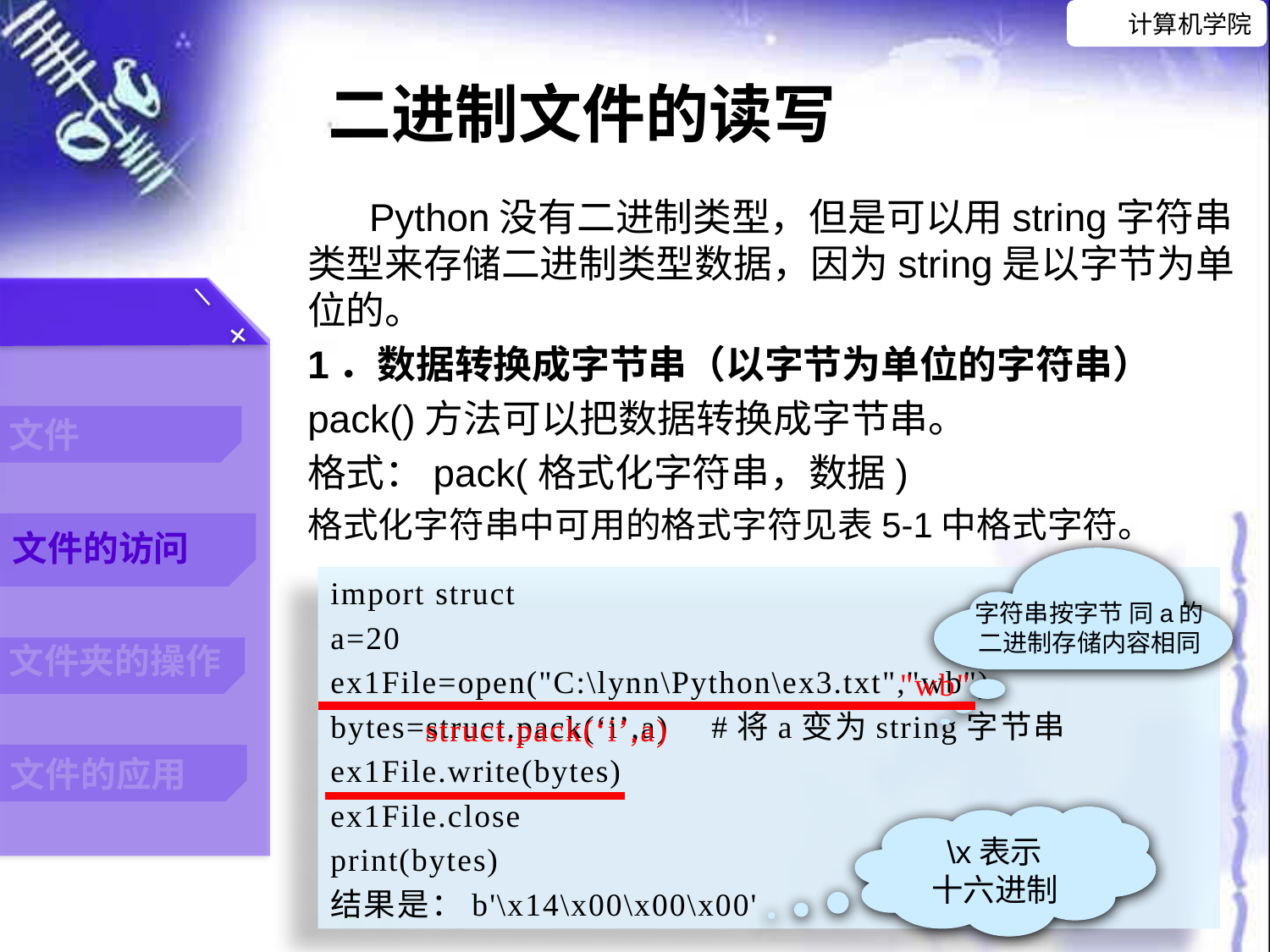

二进制文件的读写
Python没有二进制类型，但是可以用string字符串类型来存储二进制类型数据，因为string是以字节为单位的。
1．数据转换成字节串（以字节为单位的字符串）
pack()方法可以把数据转换成字节串。
格式：pack(格式化字符串，数据)
格式化字符串中可用的格式字符见表5-1中格式字符。

字符串按字节 同a的
二进制存储内容相同
import struct
a=20
ex1File=open("C:\lynn\Python\ex3.txt","wb")
bytes=struct.pack(‘i’,a)	#将a变为string字节串
ex1File.write(bytes)
ex1File.close
print(bytes)
结果是：b'\x14\x00\x00\x00'
"wb"
struct.pack(‘i’,a)
\x表示
十六进制